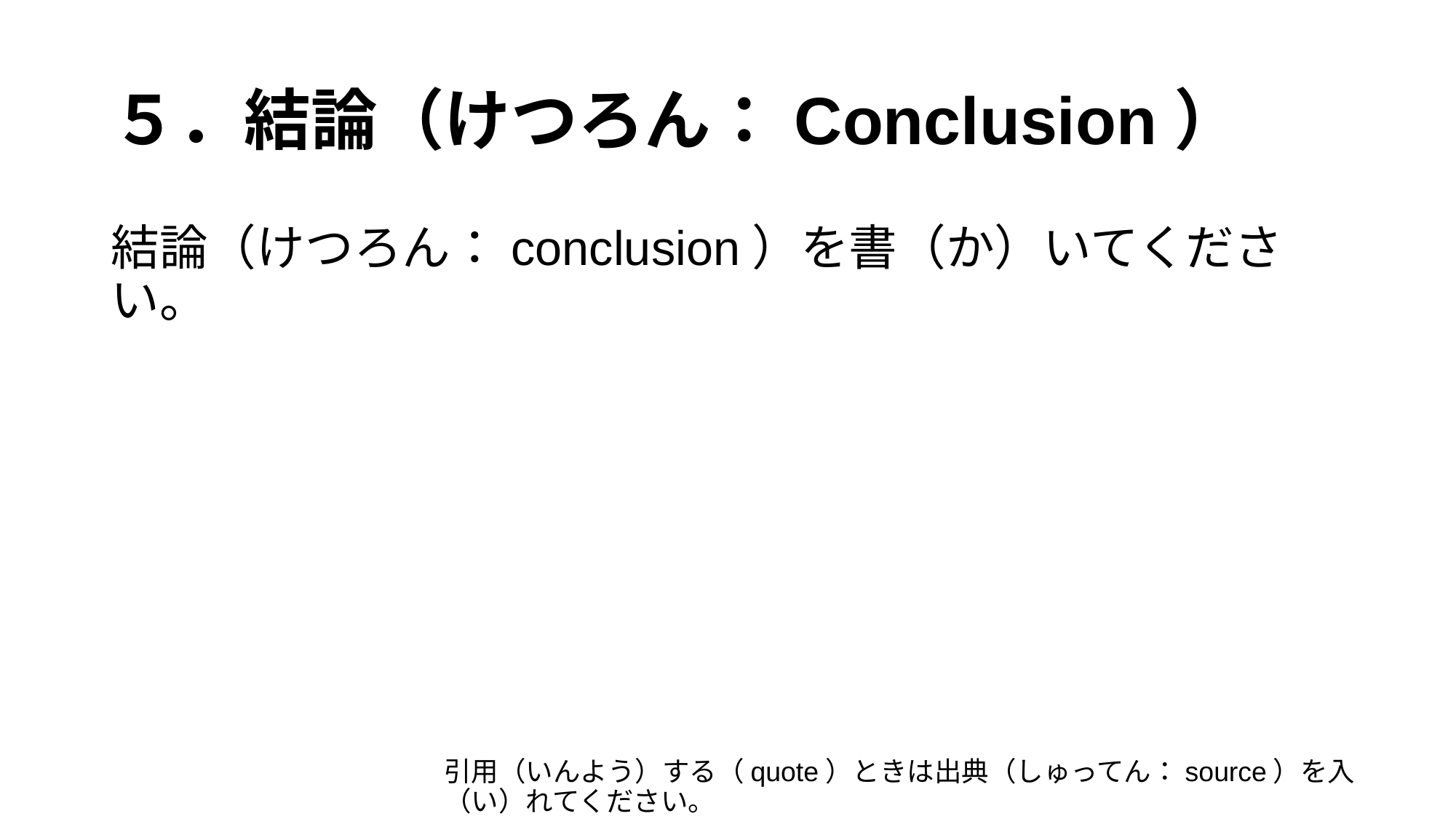

# ５．結論（けつろん：Conclusion）
結論（けつろん：conclusion）を書（か）いてください。
引用（いんよう）する（quote）ときは出典（しゅってん：source）を入（い）れてください。